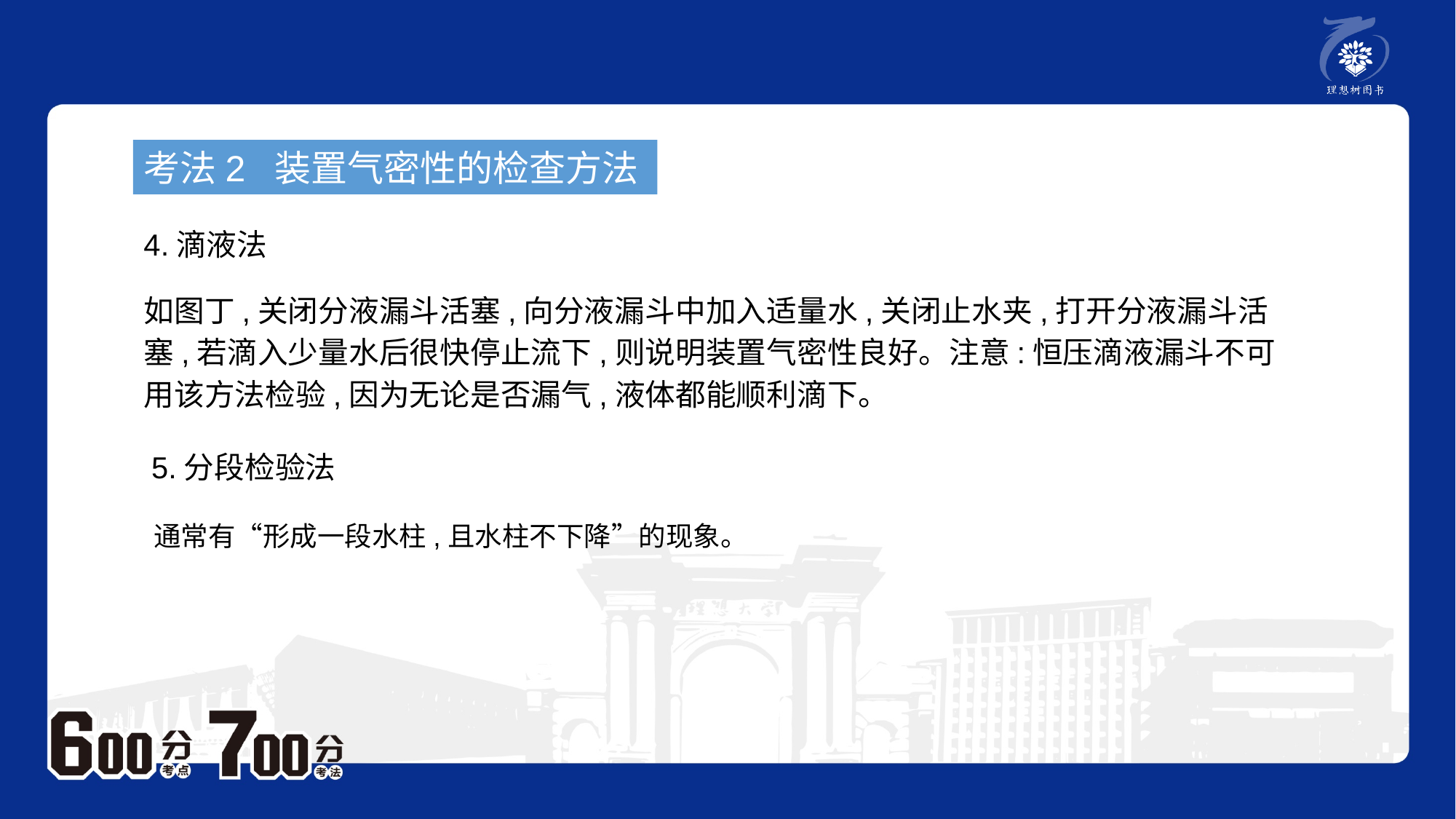

考法2  装置气密性的检查方法
4.滴液法
如图丁,关闭分液漏斗活塞,向分液漏斗中加入适量水,关闭止水夹,打开分液漏斗活塞,若滴入少量水后很快停止流下,则说明装置气密性良好。注意:恒压滴液漏斗不可用该方法检验,因为无论是否漏气,液体都能顺利滴下。
5.分段检验法
通常有“形成一段水柱,且水柱不下降”的现象。